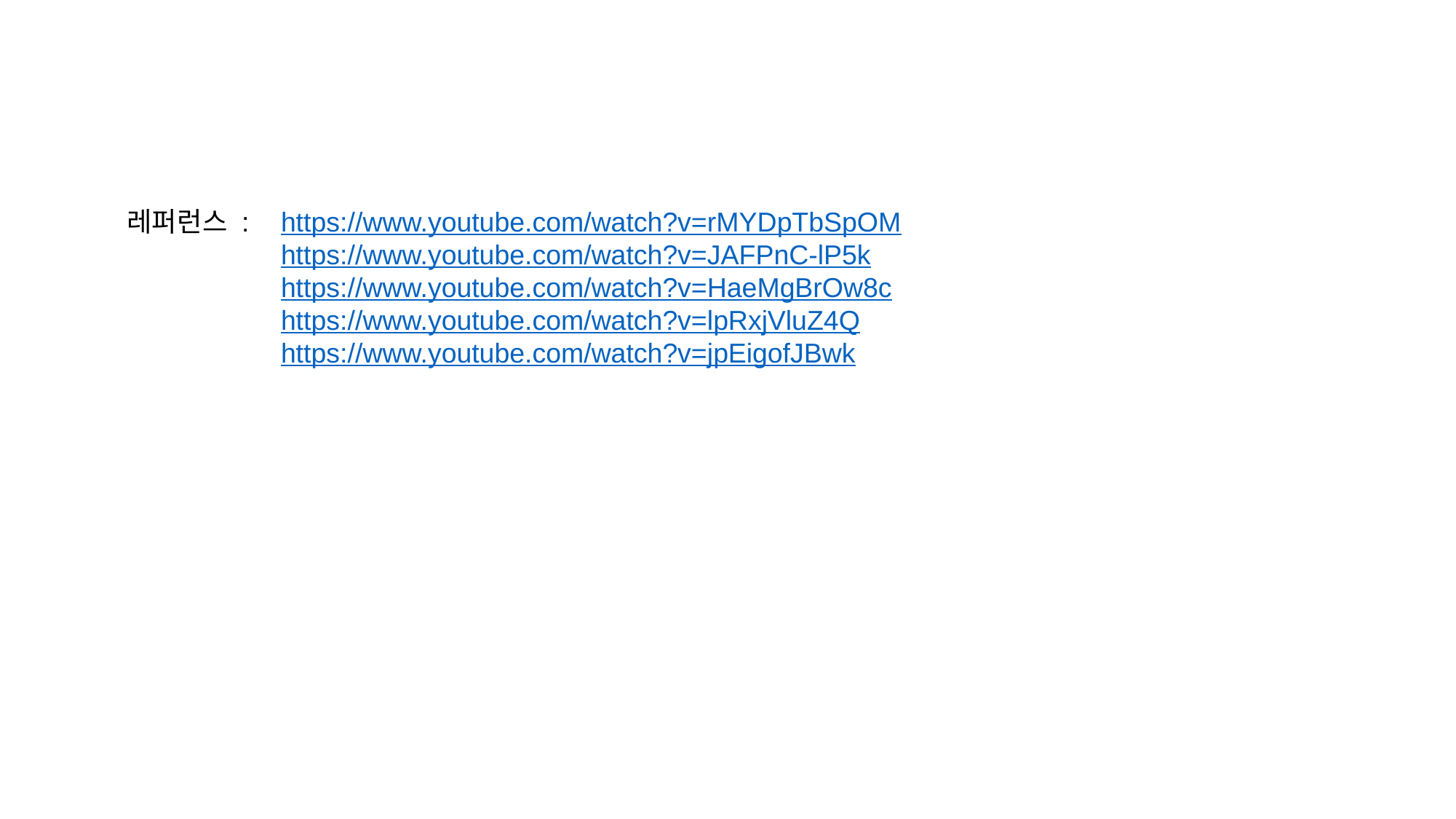

레퍼런스 :
https://www.youtube.com/watch?v=rMYDpTbSpOM
https://www.youtube.com/watch?v=JAFPnC-lP5k
https://www.youtube.com/watch?v=HaeMgBrOw8c
https://www.youtube.com/watch?v=lpRxjVluZ4Q
https://www.youtube.com/watch?v=jpEigofJBwk